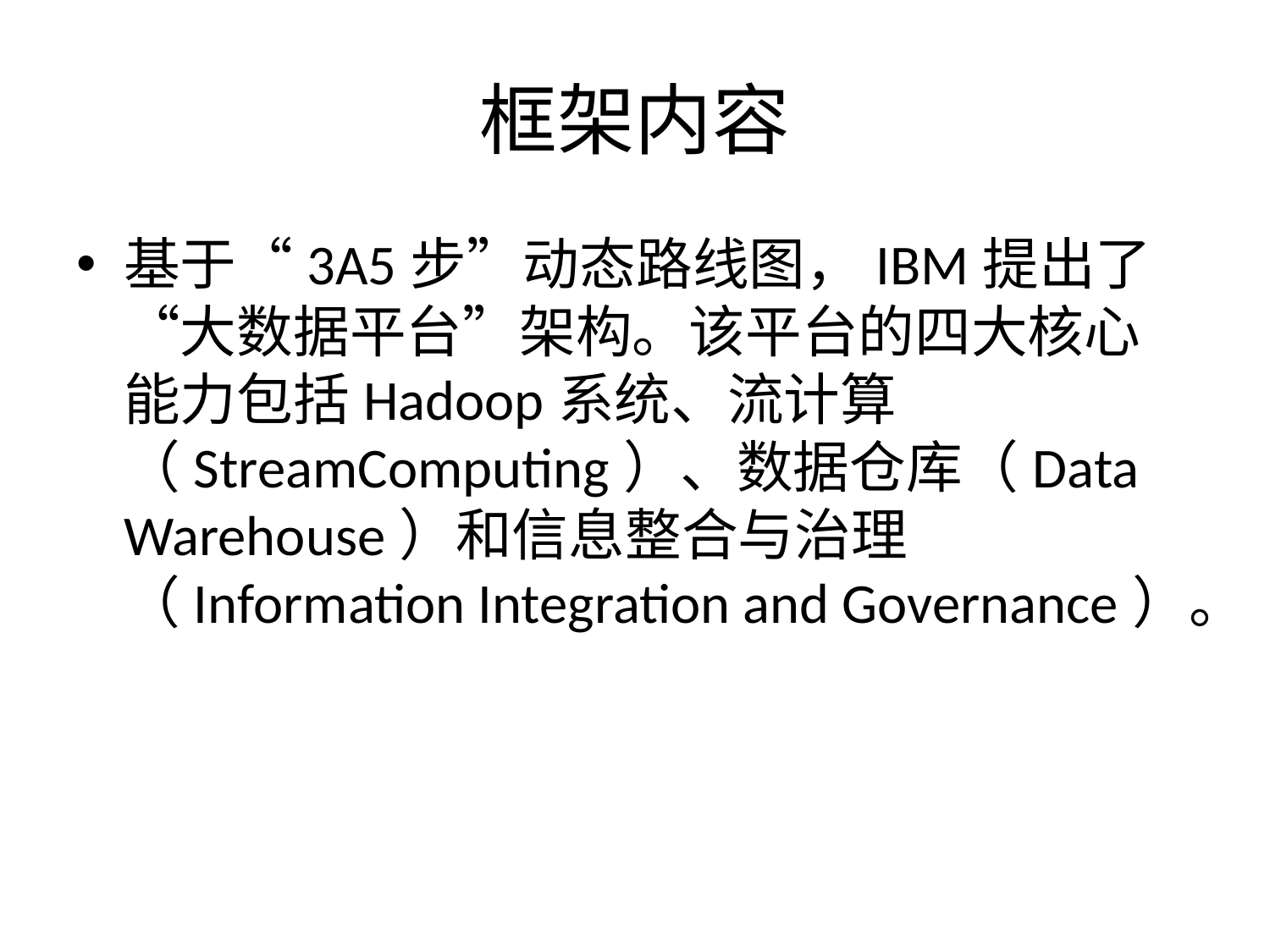

# 框架内容
基于“3A5步”动态路线图，IBM提出了“大数据平台”架构。该平台的四大核心能力包括Hadoop系统、流计算（StreamComputing）、数据仓库（Data Warehouse）和信息整合与治理（Information Integration and Governance）。